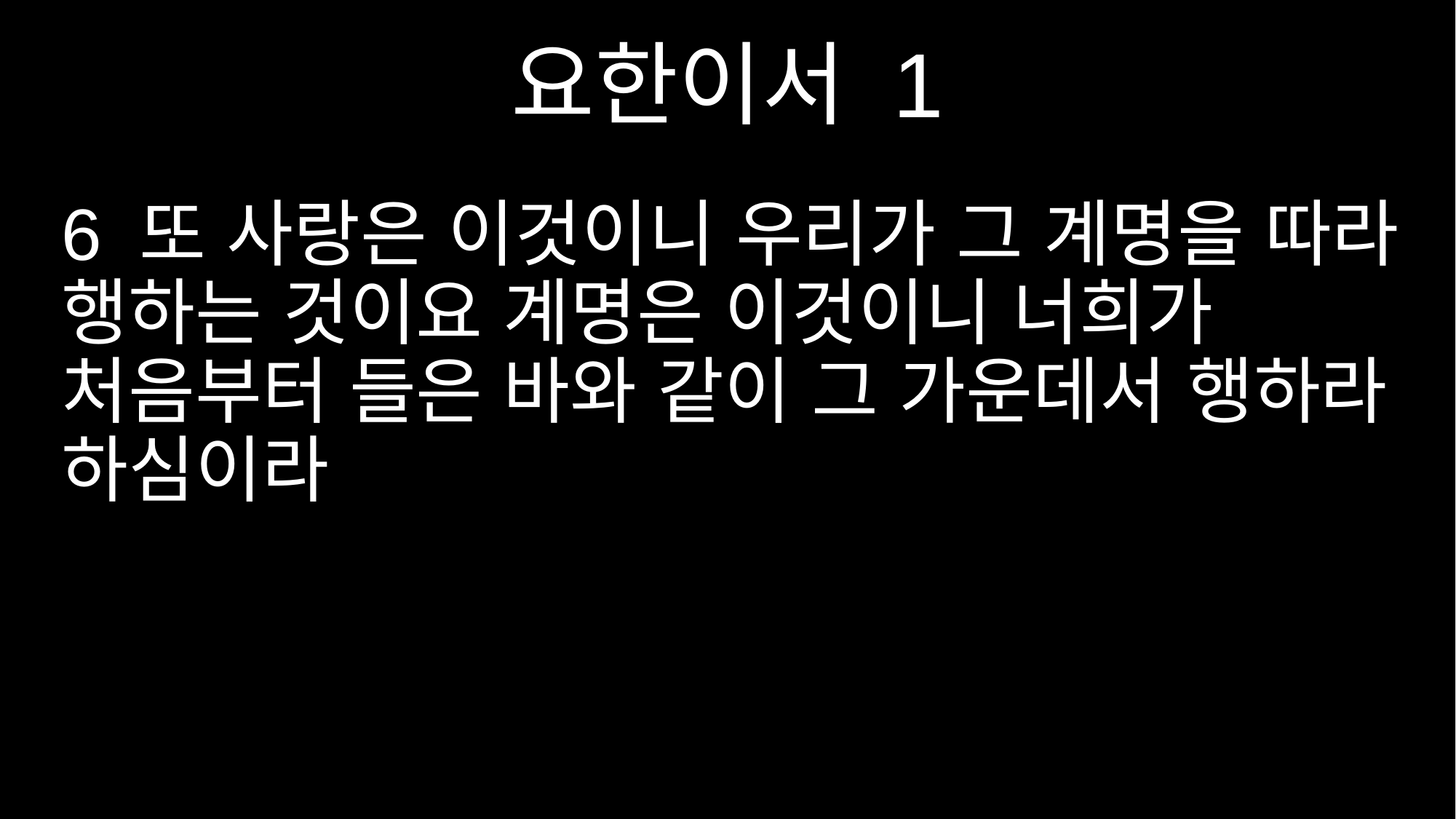

요한이서 1
6 또 사랑은 이것이니 우리가 그 계명을 따라 행하는 것이요 계명은 이것이니 너희가 처음부터 들은 바와 같이 그 가운데서 행하라 하심이라